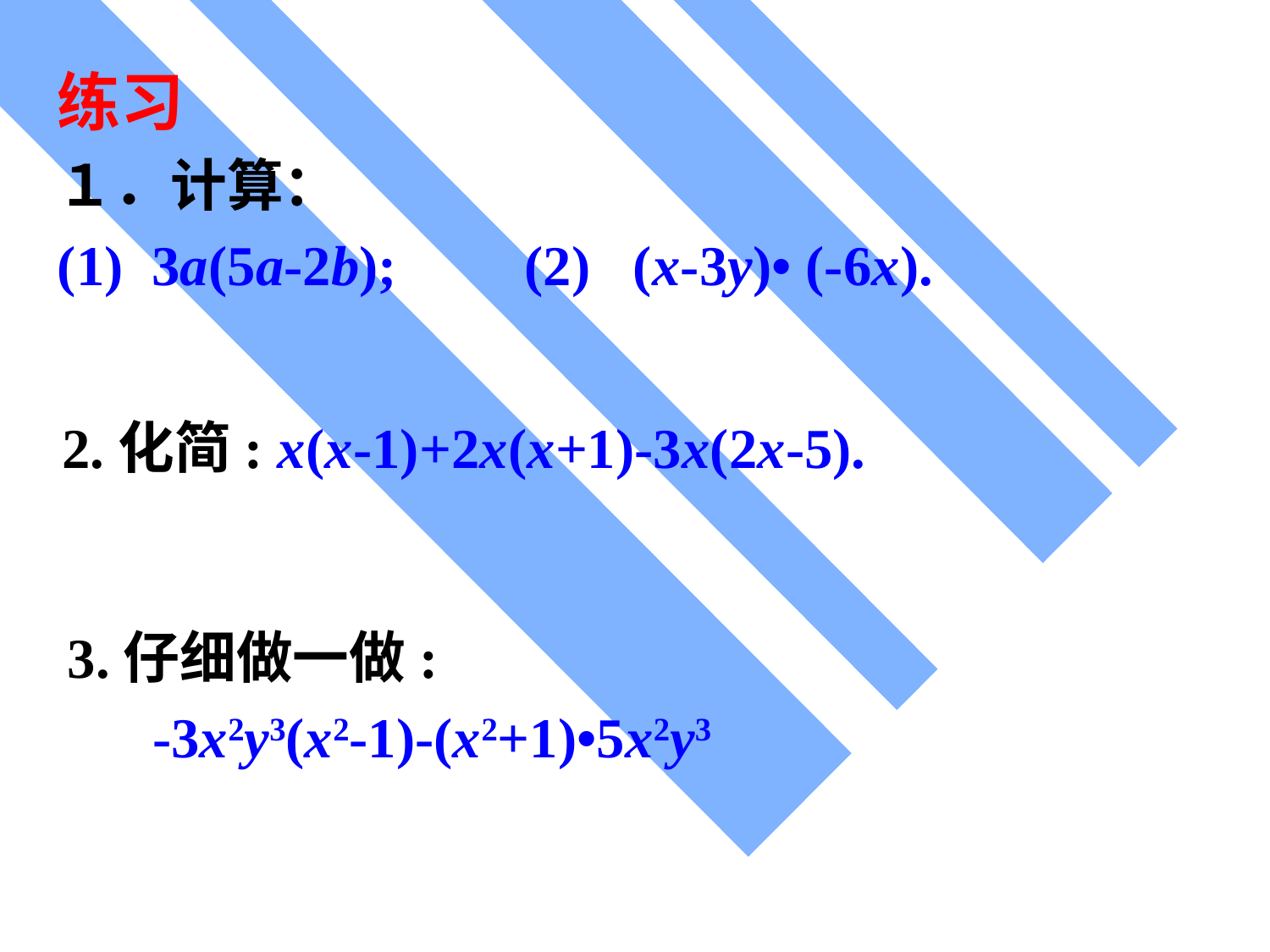

练习
１．计算：
(1)  3a(5a-2b);         (2)   (x-3y)• (-6x).
2.化简: x(x-1)+2x(x+1)-3x(2x-5).
3.仔细做一做:
      -3x2y3(x2-1)-(x2+1)•5x2y3